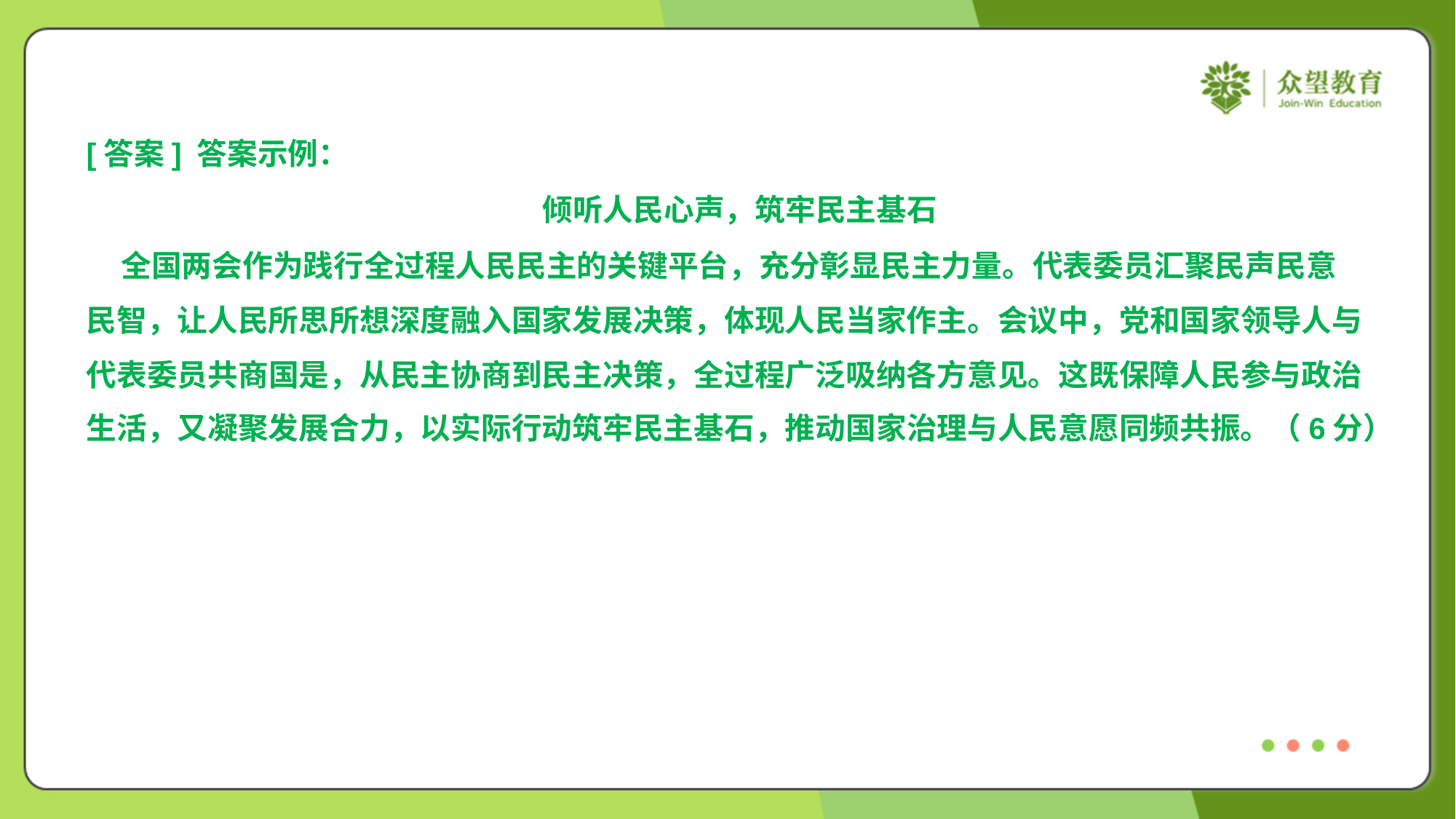

[答案] 答案示例：
倾听人民心声，筑牢民主基石
    全国两会作为践行全过程人民民主的关键平台，充分彰显民主力量。代表委员汇聚民声民意
民智，让人民所思所想深度融入国家发展决策，体现人民当家作主。会议中，党和国家领导人与
代表委员共商国是，从民主协商到民主决策，全过程广泛吸纳各方意见。这既保障人民参与政治
生活，又凝聚发展合力，以实际行动筑牢民主基石，推动国家治理与人民意愿同频共振。（6分）